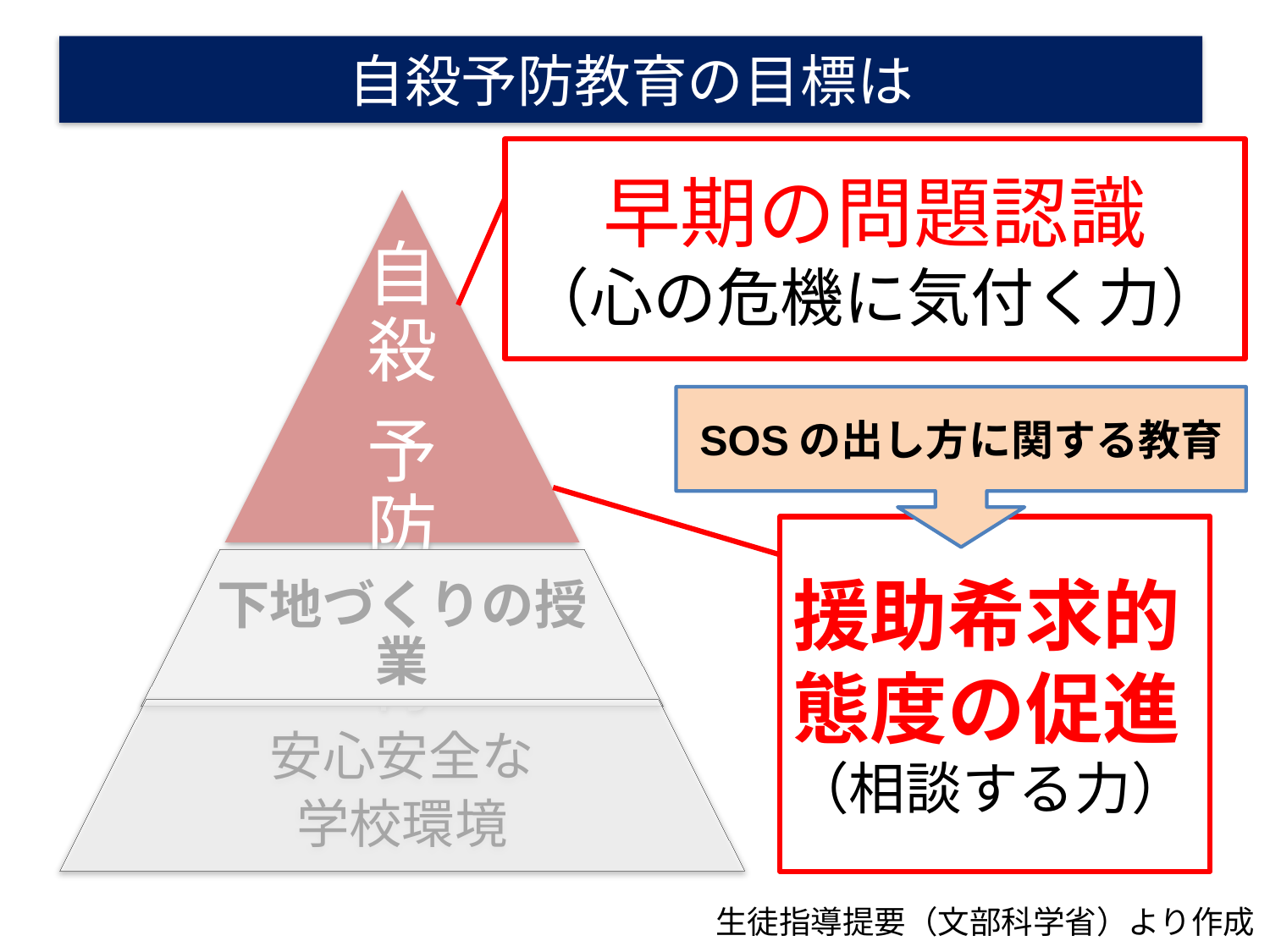

自殺予防教育の目標は
早期の問題認識
（心の危機に気付く力）

自殺
予防教育
下地づくりの授業
安心安全な
学校環境
SOSの出し方に関する教育
援助希求的
態度の促進
（相談する力）
生徒指導提要（文部科学省）より作成